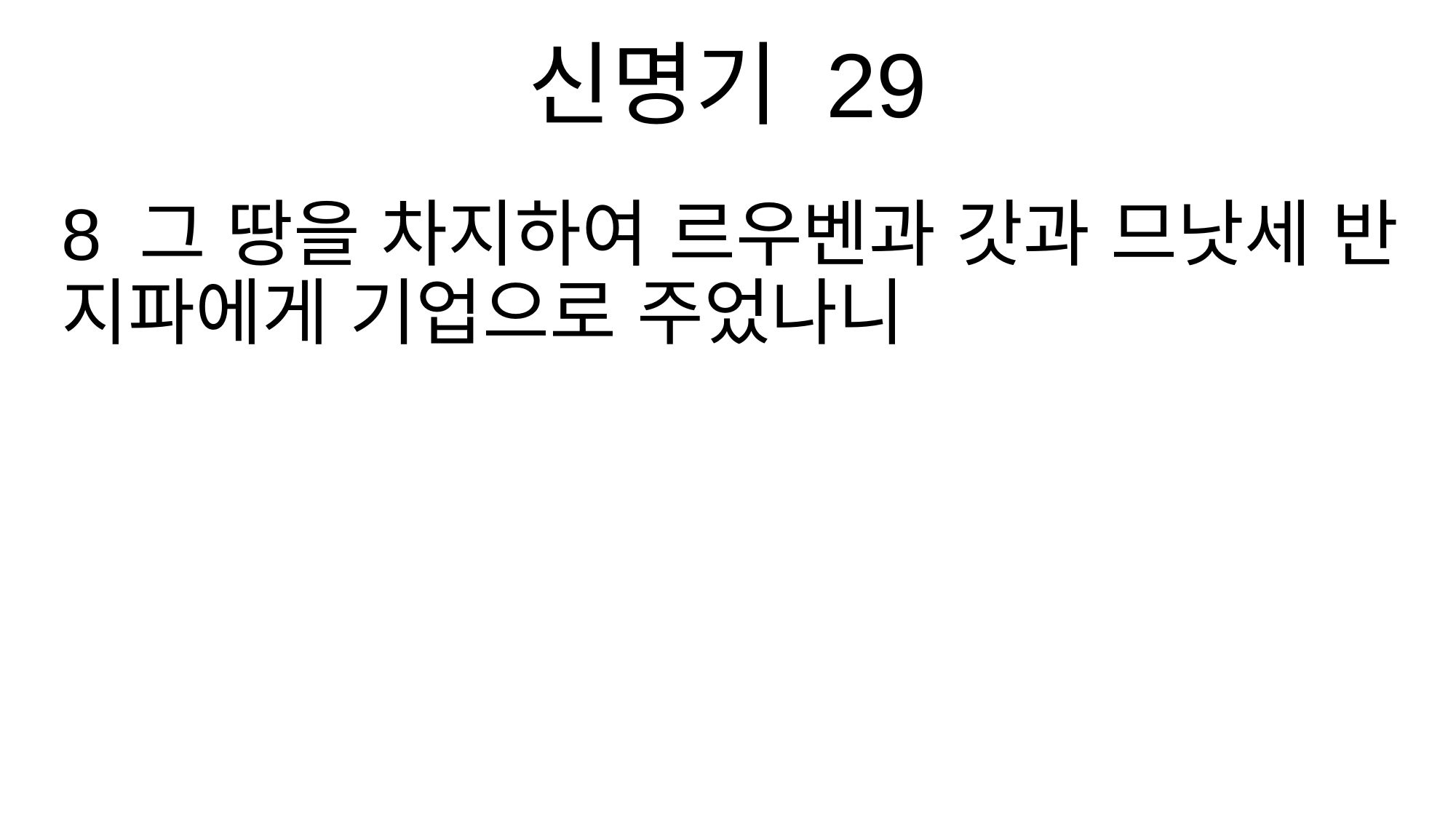

신명기 29
8 그 땅을 차지하여 르우벤과 갓과 므낫세 반 지파에게 기업으로 주었나니